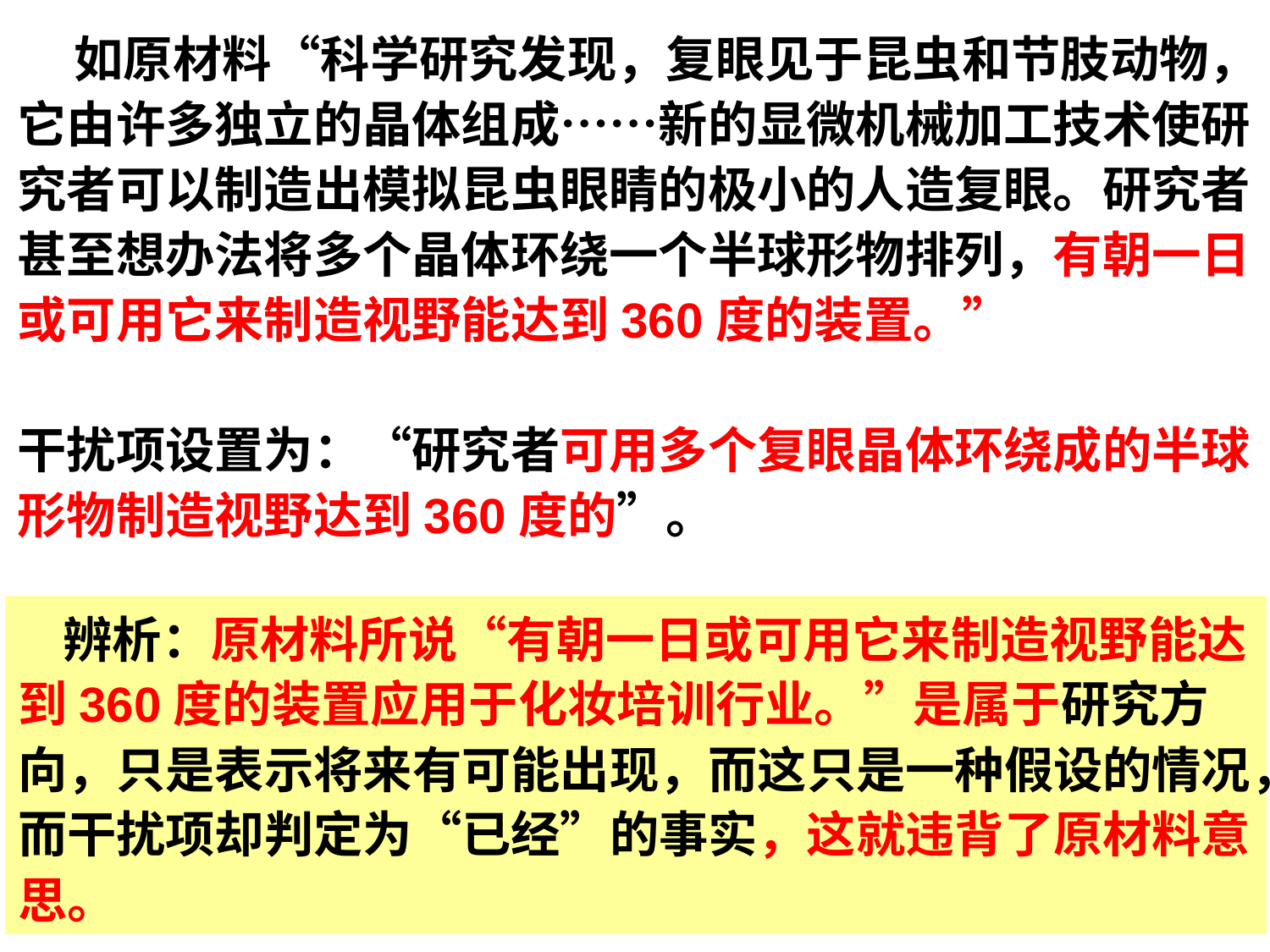

如原材料“科学研究发现，复眼见于昆虫和节肢动物，它由许多独立的晶体组成……新的显微机械加工技术使研究者可以制造出模拟昆虫眼睛的极小的人造复眼。研究者甚至想办法将多个晶体环绕一个半球形物排列，有朝一日或可用它来制造视野能达到360度的装置。”

干扰项设置为：“研究者可用多个复眼晶体环绕成的半球形物制造视野达到360度的”。
   辨析：原材料所说“有朝一日或可用它来制造视野能达到360度的装置应用于化妆培训行业。”是属于研究方向，只是表示将来有可能出现，而这只是一种假设的情况，而干扰项却判定为“已经”的事实，这就违背了原材料意思。